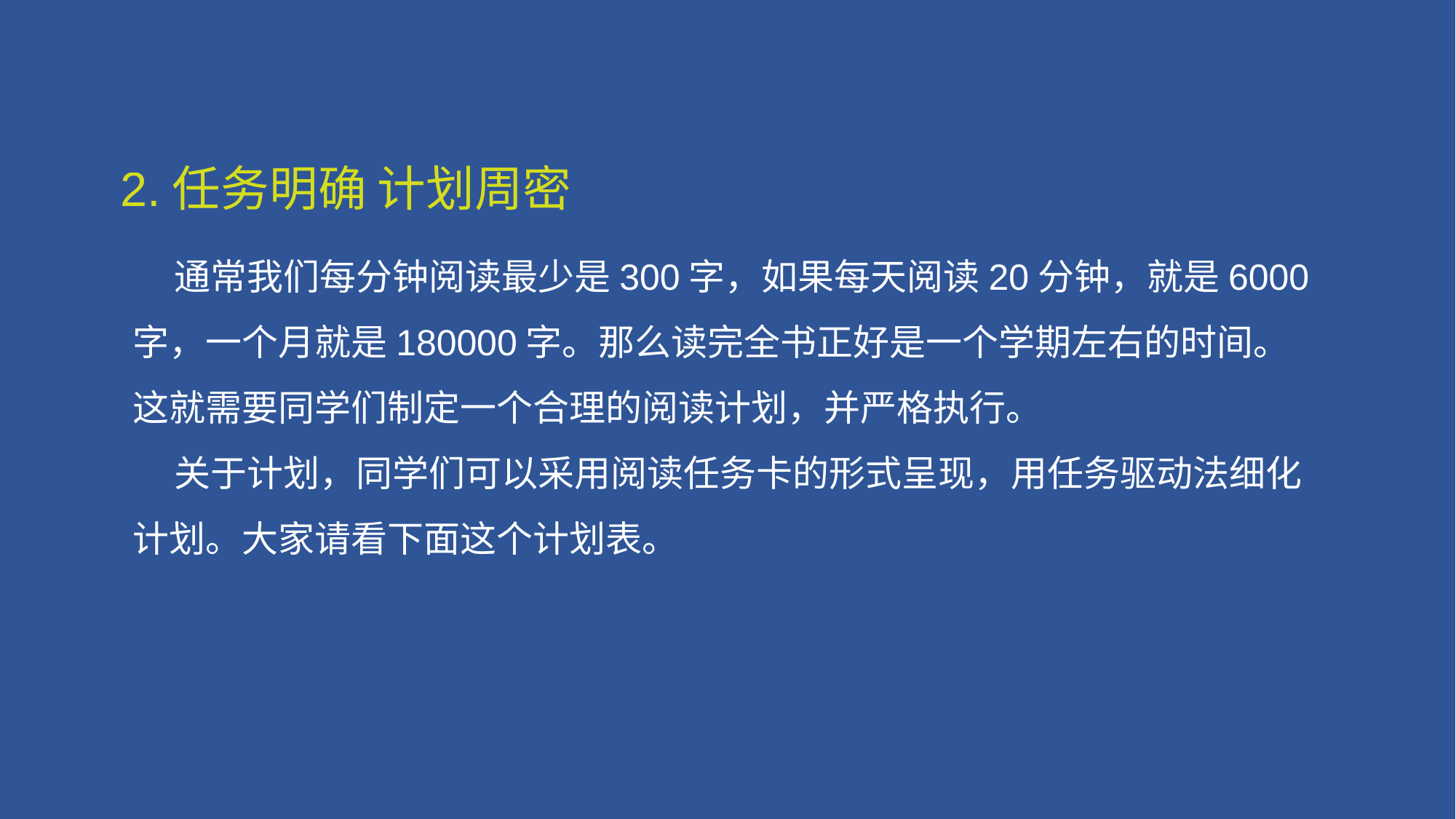

2.任务明确 计划周密
    通常我们每分钟阅读最少是300字，如果每天阅读20分钟，就是6000字，一个月就是180000字。那么读完全书正好是一个学期左右的时间。这就需要同学们制定一个合理的阅读计划，并严格执行。
    关于计划，同学们可以采用阅读任务卡的形式呈现，用任务驱动法细化计划。大家请看下面这个计划表。